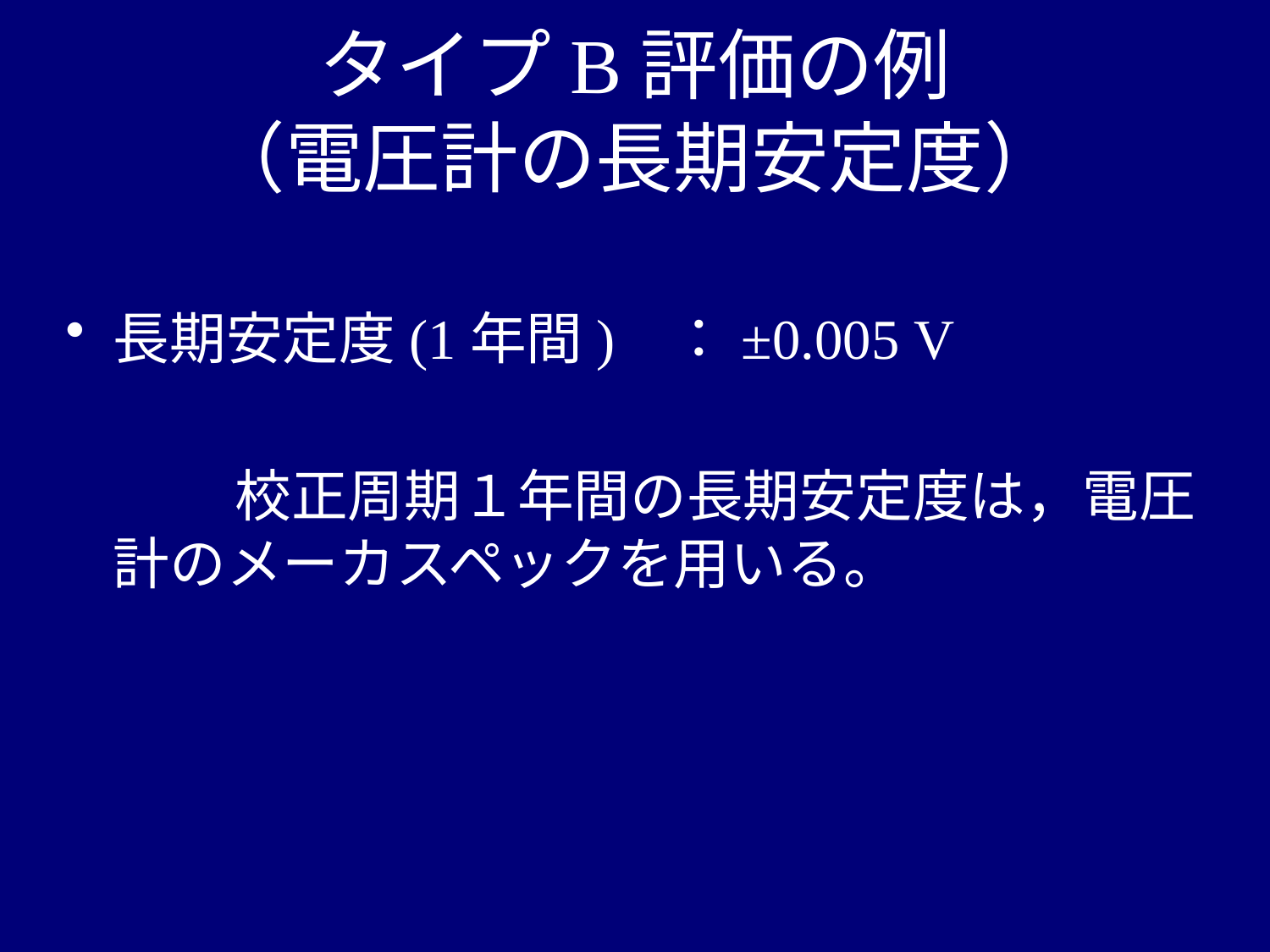

# タイプB評価の例 （電圧計の長期安定度）
長期安定度(1年間)   ：±0.005 V

　　　校正周期１年間の長期安定度は，電圧計のメーカスペックを用いる。